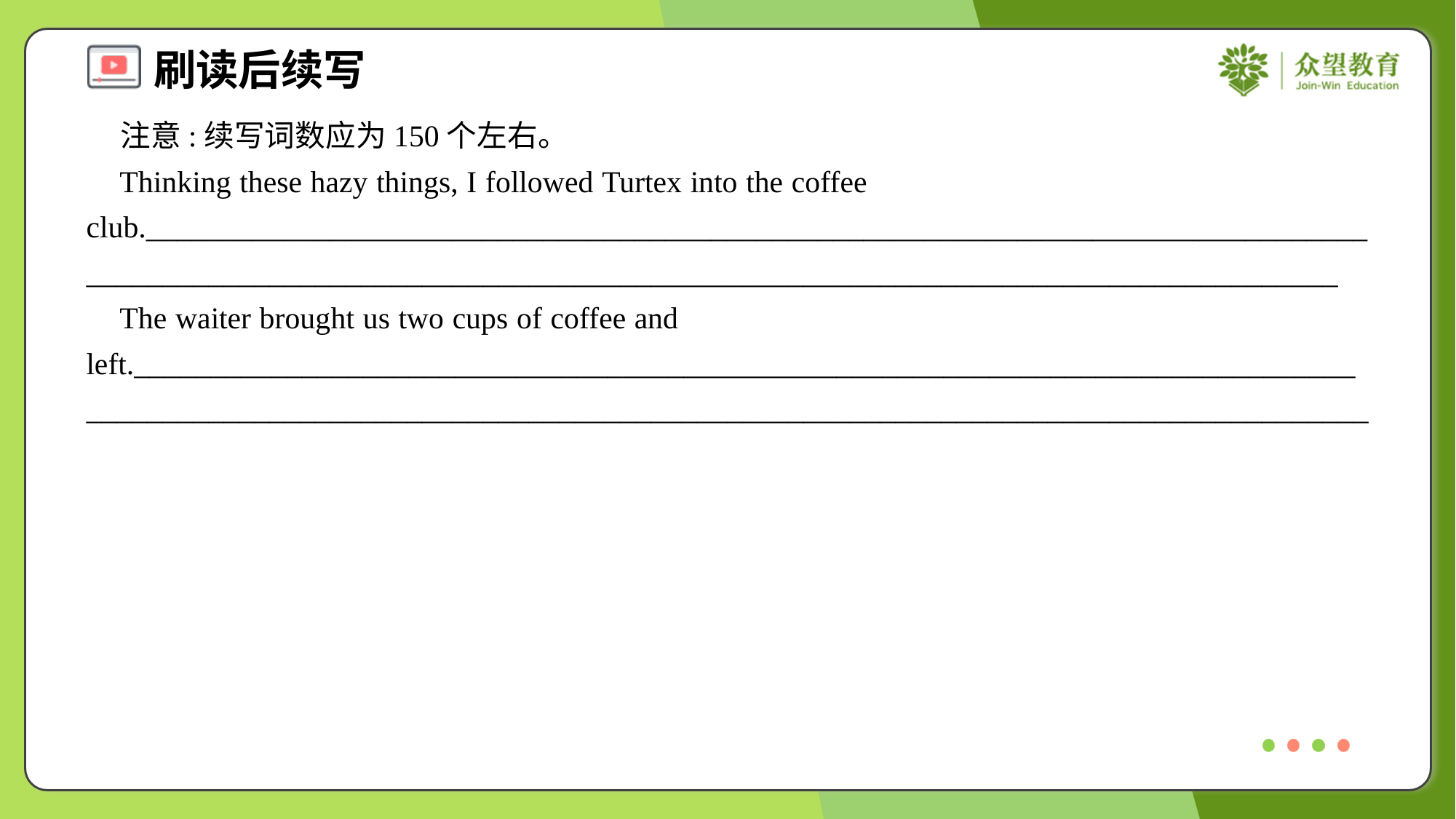

注意:续写词数应为150个左右。
    Thinking these hazy things, I followed Turtex into the coffee club.__________________________________________________________________________________________________________________________________________________________________
    The waiter brought us two cups of coffee and left.____________________________________________________________________________________________________________________________________________________________________